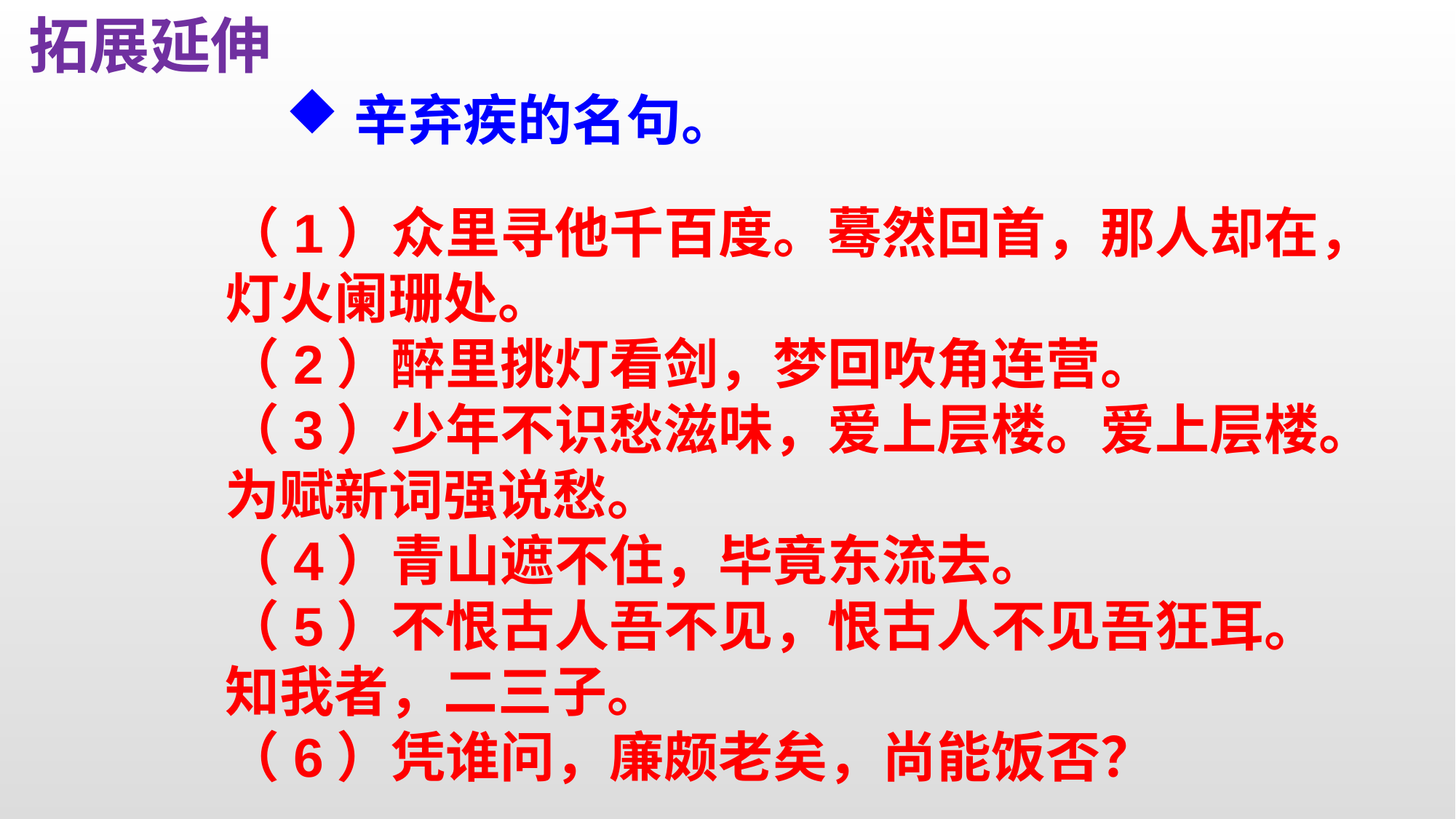

拓展延伸
辛弃疾的名句。
（1）众里寻他千百度。蓦然回首，那人却在，灯火阑珊处。
（2）醉里挑灯看剑，梦回吹角连营。
（3）少年不识愁滋味，爱上层楼。爱上层楼。为赋新词强说愁。
（4）青山遮不住，毕竟东流去。
（5）不恨古人吾不见，恨古人不见吾狂耳。
知我者，二三子。
（6）凭谁问，廉颇老矣，尚能饭否？